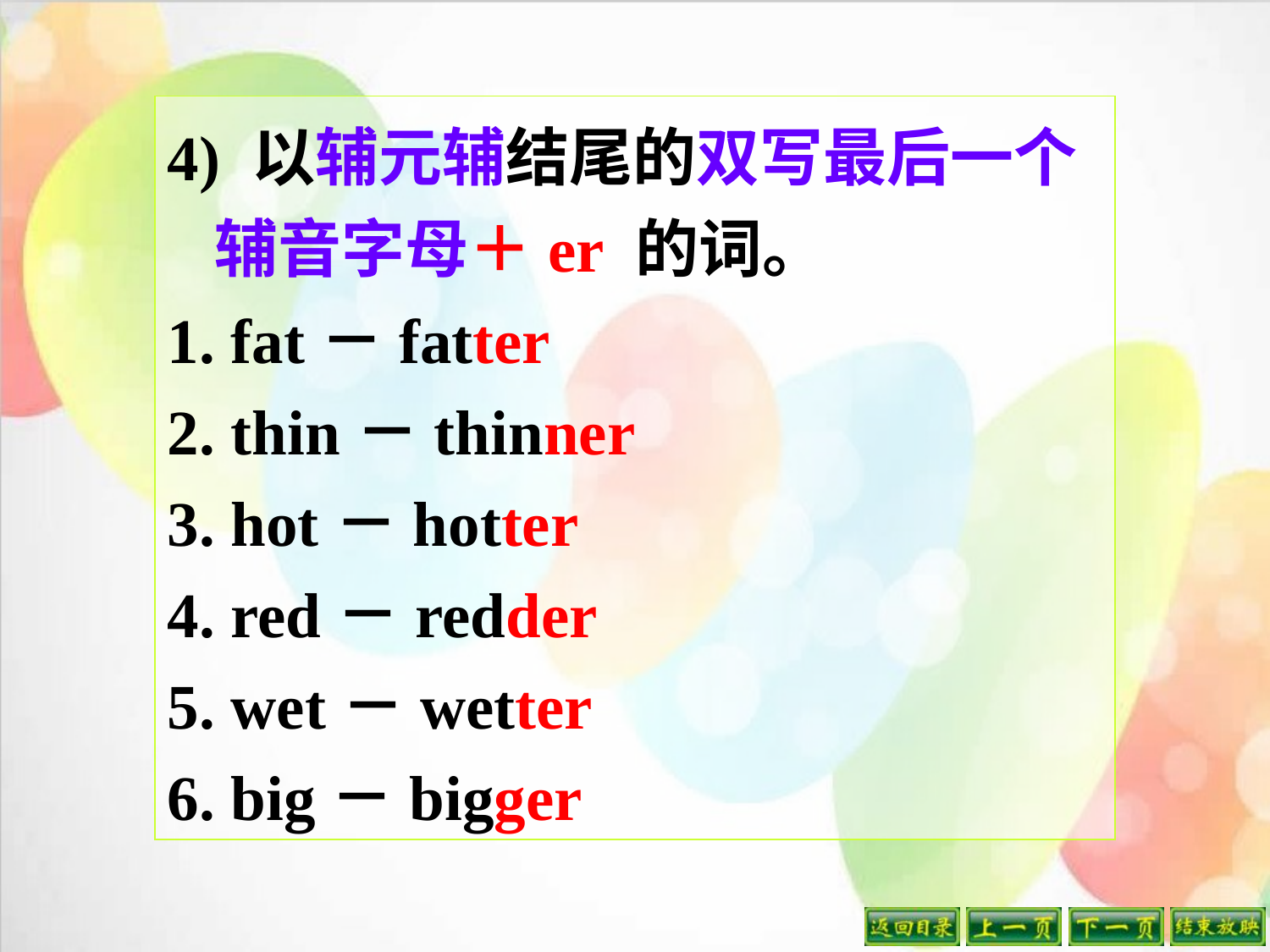

4) 以辅元辅结尾的双写最后一个辅音字母＋er 的词。
 fat－fatter
2. thin－thinner
3. hot－hotter
4. red－redder
5. wet－wetter
6. big－bigger